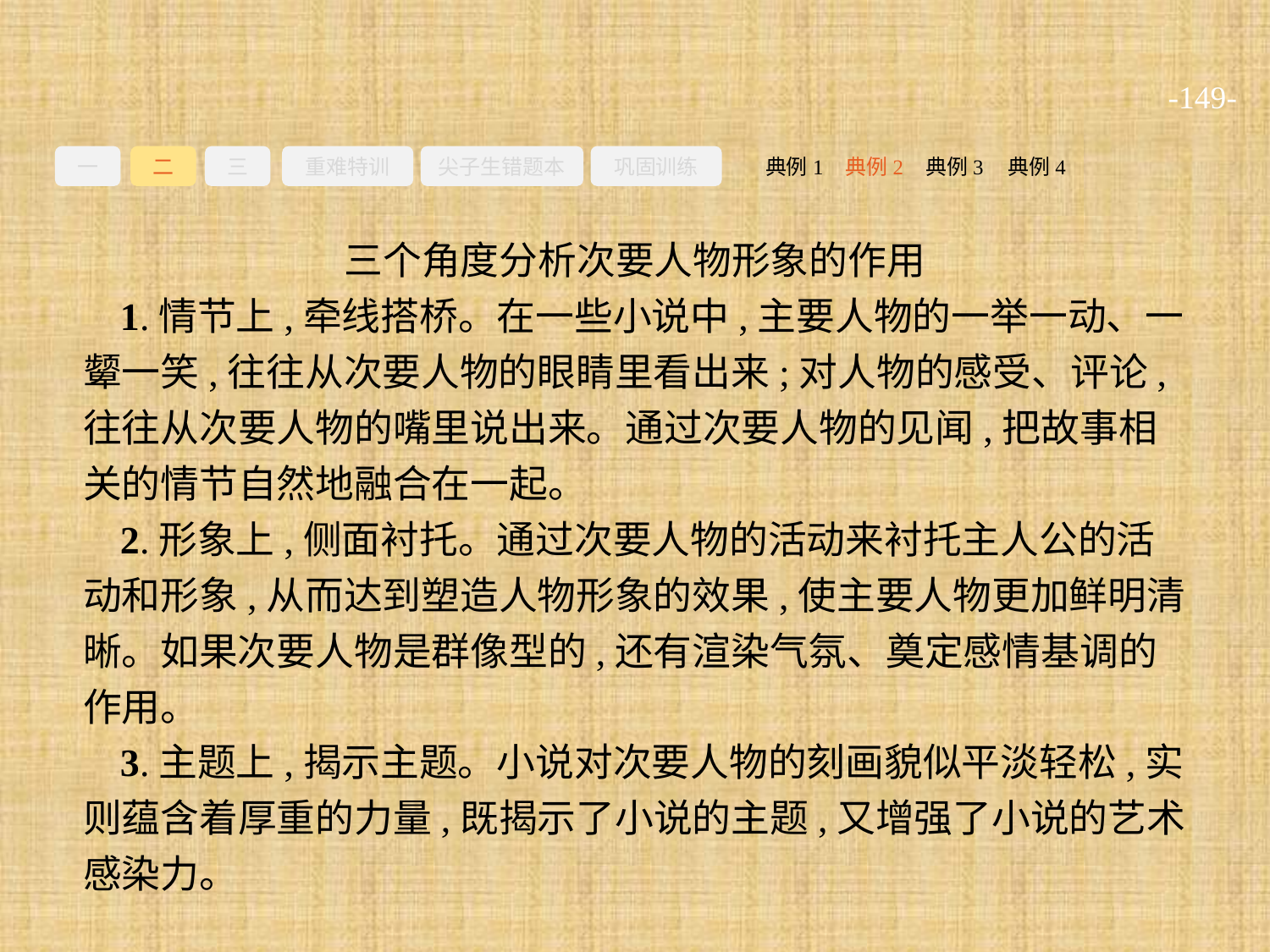

-149-
一
二
三
重难特训
尖子生错题本
巩固训练
典例3
典例2
典例4
典例1
三个角度分析次要人物形象的作用
1.情节上,牵线搭桥。在一些小说中,主要人物的一举一动、一颦一笑,往往从次要人物的眼睛里看出来;对人物的感受、评论,往往从次要人物的嘴里说出来。通过次要人物的见闻,把故事相关的情节自然地融合在一起。
2.形象上,侧面衬托。通过次要人物的活动来衬托主人公的活动和形象,从而达到塑造人物形象的效果,使主要人物更加鲜明清晰。如果次要人物是群像型的,还有渲染气氛、奠定感情基调的作用。
3.主题上,揭示主题。小说对次要人物的刻画貌似平淡轻松,实则蕴含着厚重的力量,既揭示了小说的主题,又增强了小说的艺术感染力。